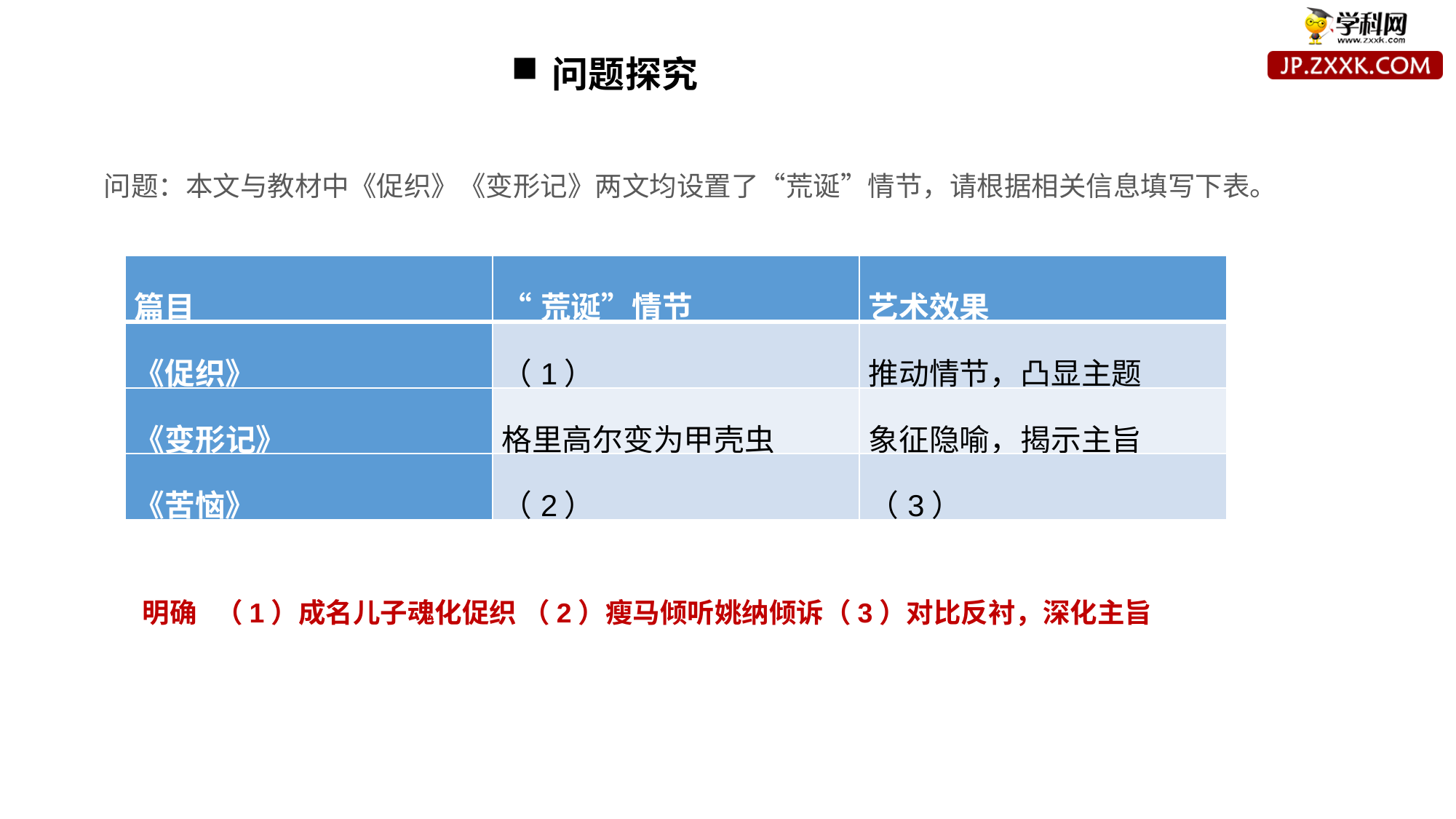

问题探究

问题：本文与教材中《促织》《变形记》两文均设置了“荒诞”情节，请根据相关信息填写下表。
| 篇目 | “荒诞”情节 | 艺术效果 |
| --- | --- | --- |
| 《促织》 | （1） | 推动情节，凸显主题 |
| 《变形记》 | 格里高尔变为甲壳虫 | 象征隐喻，揭示主旨 |
| 《苦恼》 | （2） | （3） |
明确   （1）成名儿子魂化促织 （2）瘦马倾听姚纳倾诉（3）对比反衬，深化主旨